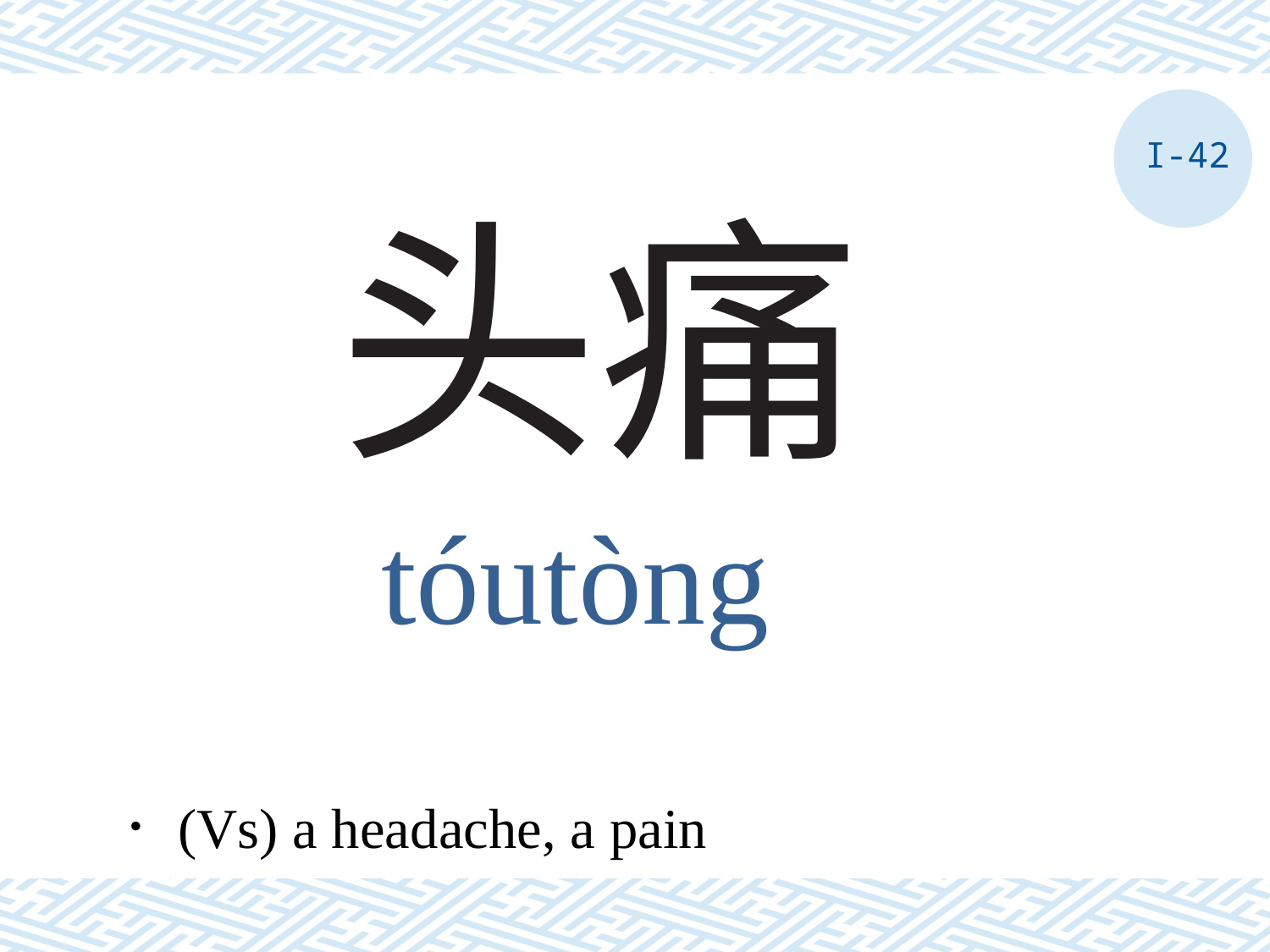

I-42

# 头痛
tóutòng
．(Vs) a headache, a pain